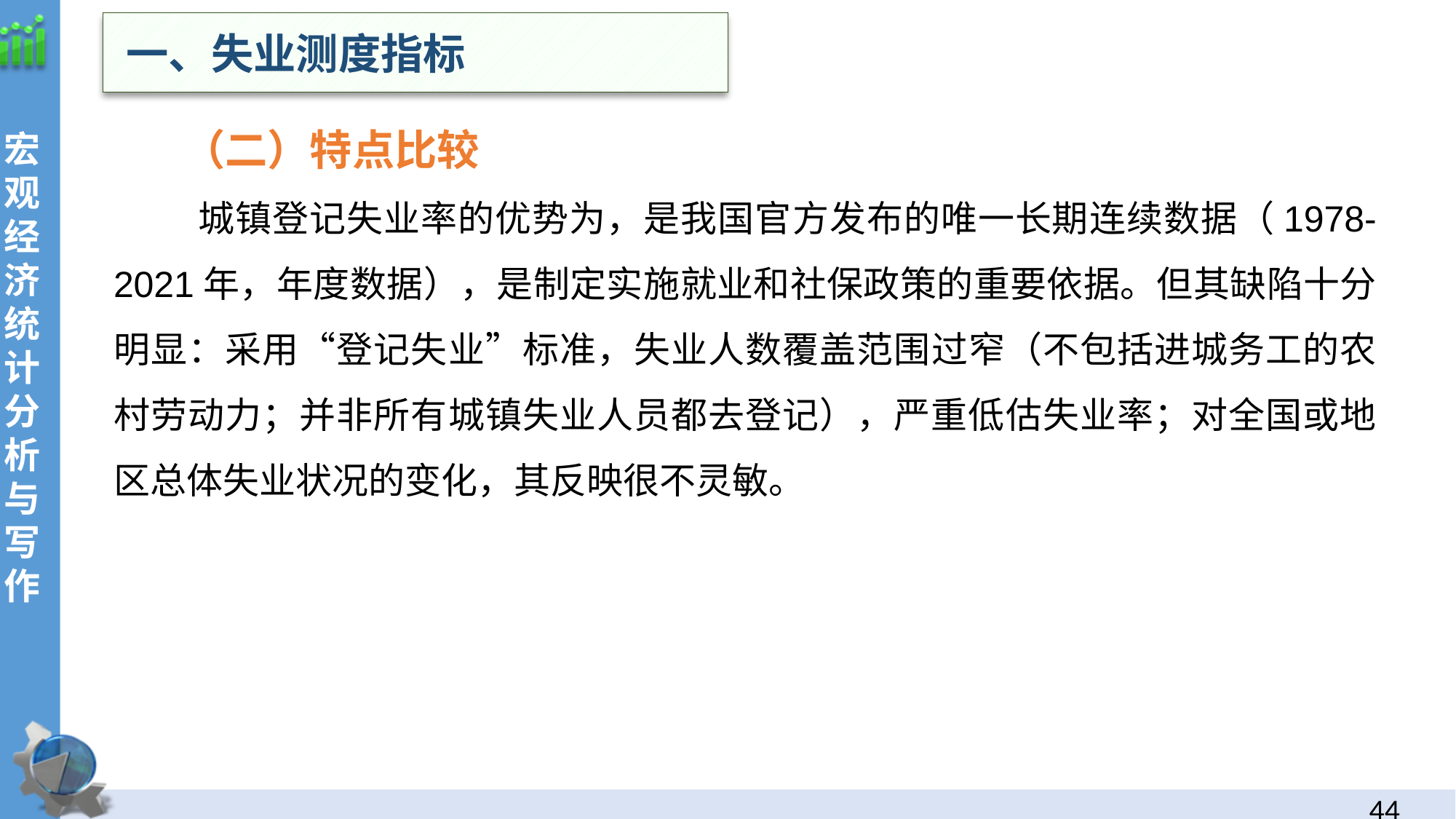

一、失业测度指标
   （二）特点比较
     城镇登记失业率的优势为，是我国官方发布的唯一长期连续数据（1978-2021年，年度数据），是制定实施就业和社保政策的重要依据。但其缺陷十分明显：采用“登记失业”标准，失业人数覆盖范围过窄（不包括进城务工的农村劳动力；并非所有城镇失业人员都去登记），严重低估失业率；对全国或地区总体失业状况的变化，其反映很不灵敏。

44